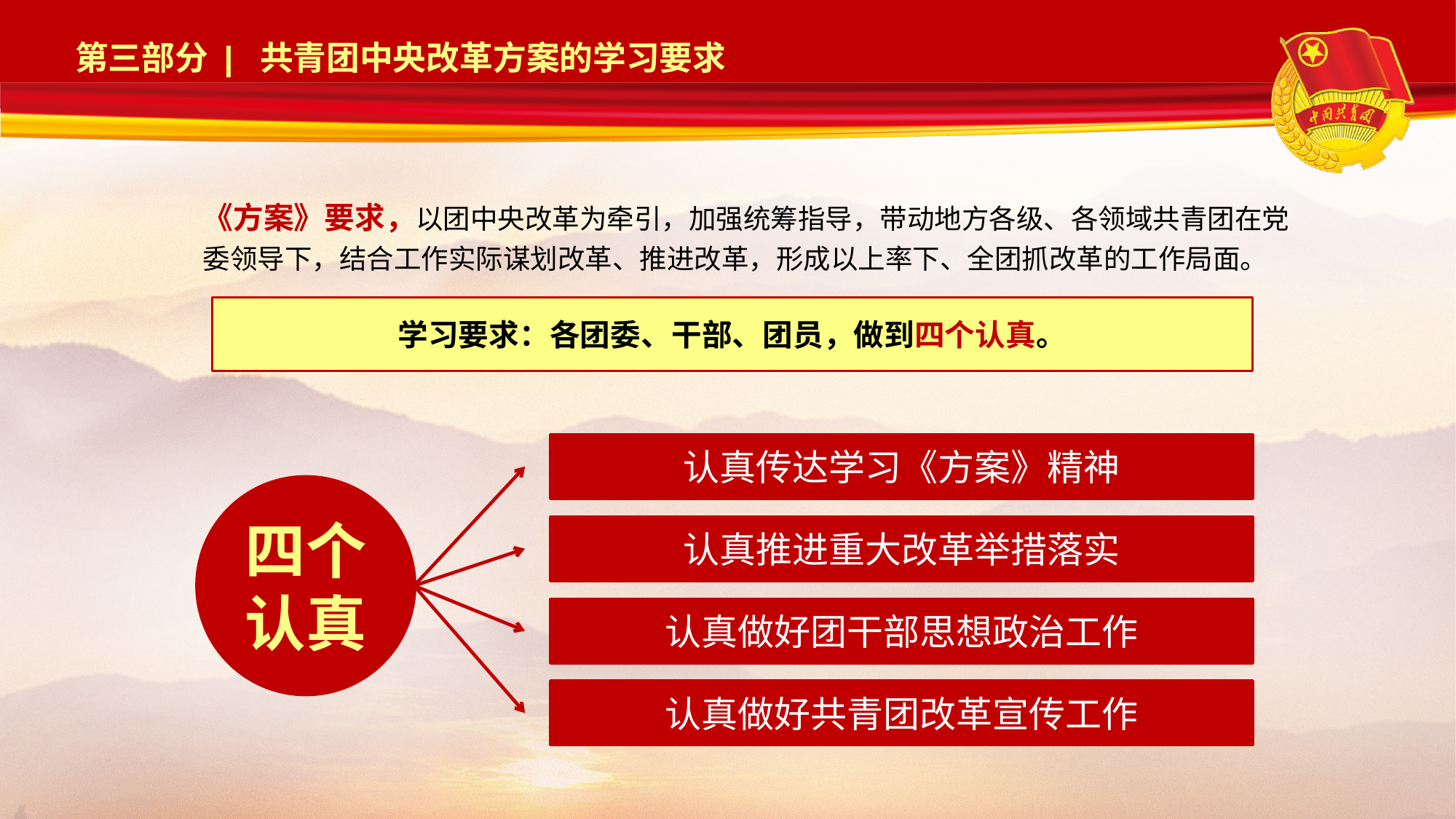

《方案》要求，以团中央改革为牵引，加强统筹指导，带动地方各级、各领域共青团在党委领导下，结合工作实际谋划改革、推进改革，形成以上率下、全团抓改革的工作局面。

学习要求：各团委、干部、团员，做到四个认真。
认真传达学习《方案》精神
四个认真
认真推进重大改革举措落实
认真做好团干部思想政治工作
认真做好共青团改革宣传工作